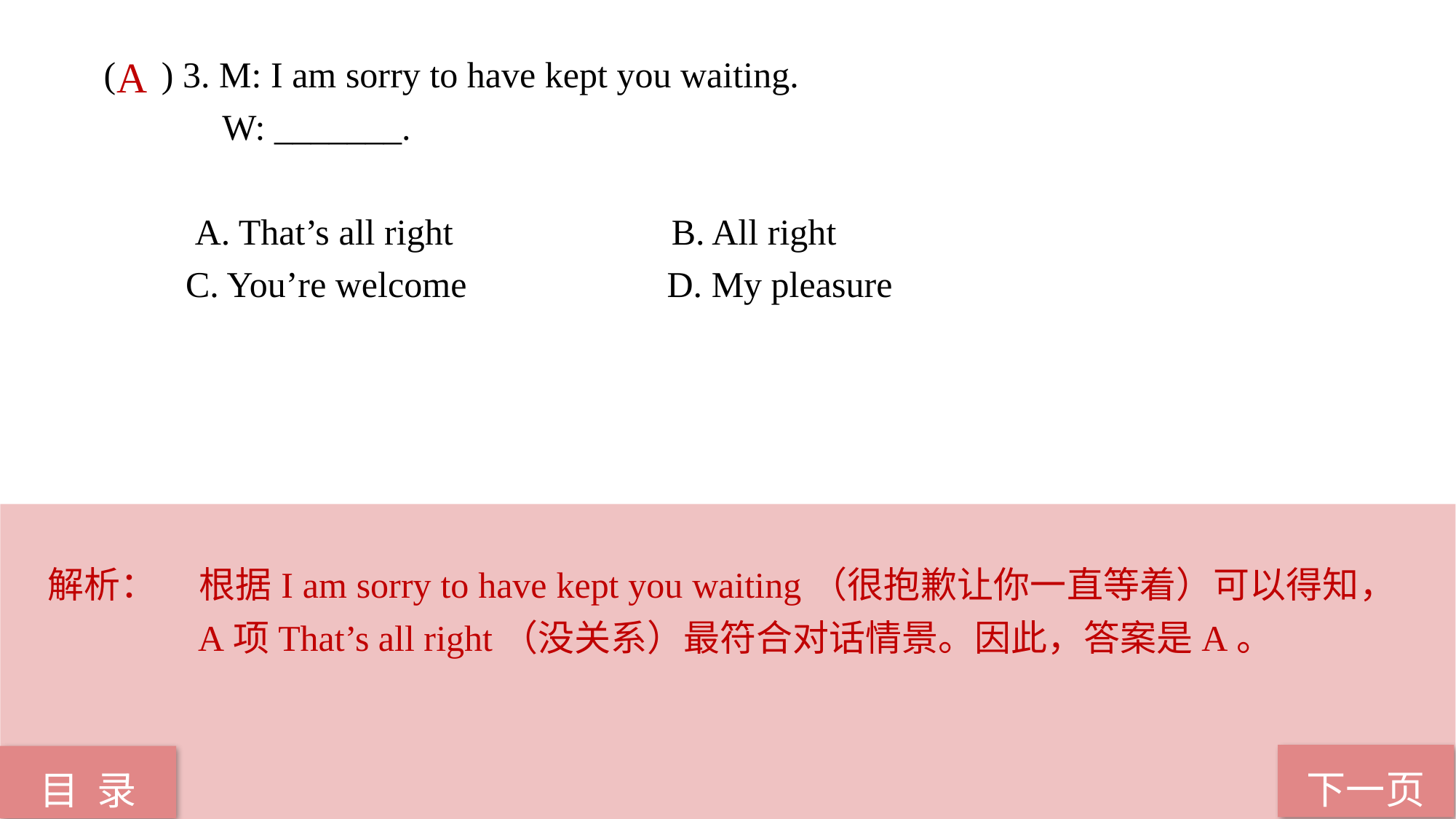

(     ) 3. M: I am sorry to have kept you waiting.
             W: _______.

          A. That’s all right                        B. All right
         C. You’re welcome                      D. My pleasure
A
解析：	根据I am sorry to have kept you waiting（很抱歉让你一直等着）可以得知，A项That’s all right（没关系）最符合对话情景。因此，答案是A。